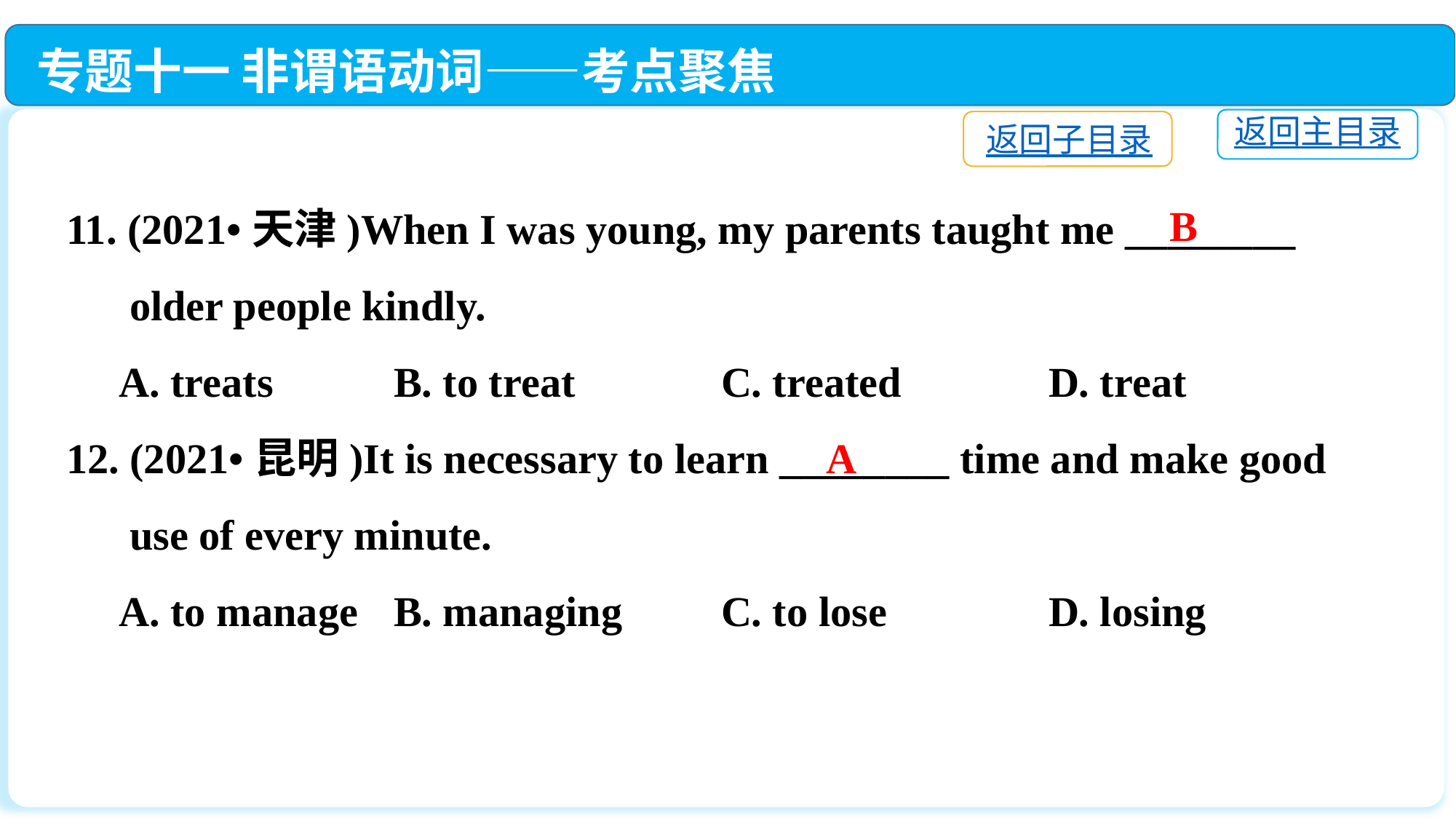

专题十一 非谓语动词——考点聚焦

返回主目录

返回子目录
11. (2021•天津)When I was young, my parents taught me ________
      older people kindly.
     A. treats		B. to treat		C. treated		D. treat
12. (2021•昆明)It is necessary to learn ________ time and make good
      use of every minute.
     A. to manage	B. managing	C. to lose		D. losing

B
A